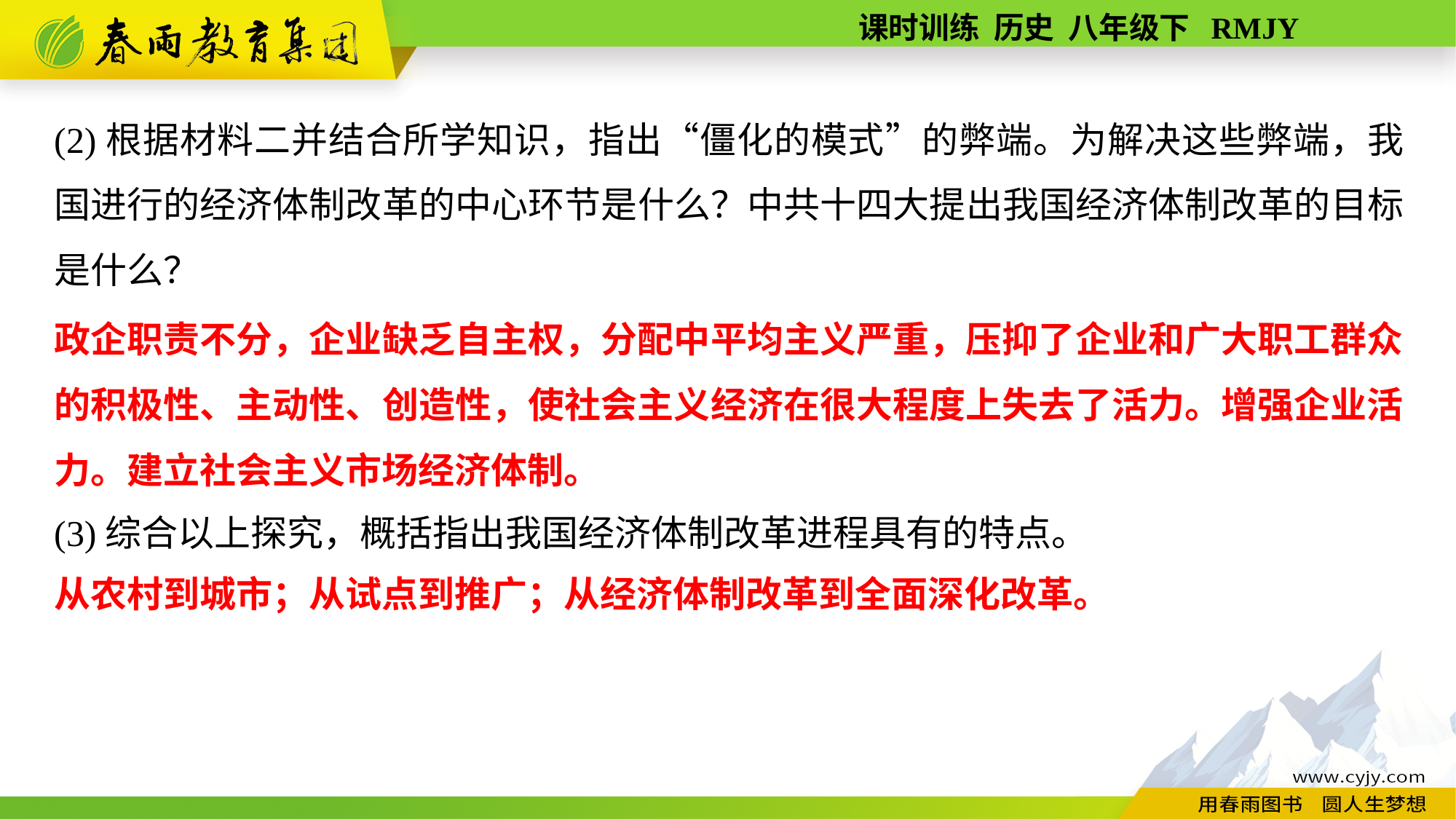

(2)根据材料二并结合所学知识，指出“僵化的模式”的弊端。为解决这些弊端，我国进行的经济体制改革的中心环节是什么？中共十四大提出我国经济体制改革的目标是什么？

(3)综合以上探究，概括指出我国经济体制改革进程具有的特点。
政企职责不分，企业缺乏自主权，分配中平均主义严重，压抑了企业和广大职工群众的积极性、主动性、创造性，使社会主义经济在很大程度上失去了活力。增强企业活力。建立社会主义市场经济体制。
从农村到城市；从试点到推广；从经济体制改革到全面深化改革。